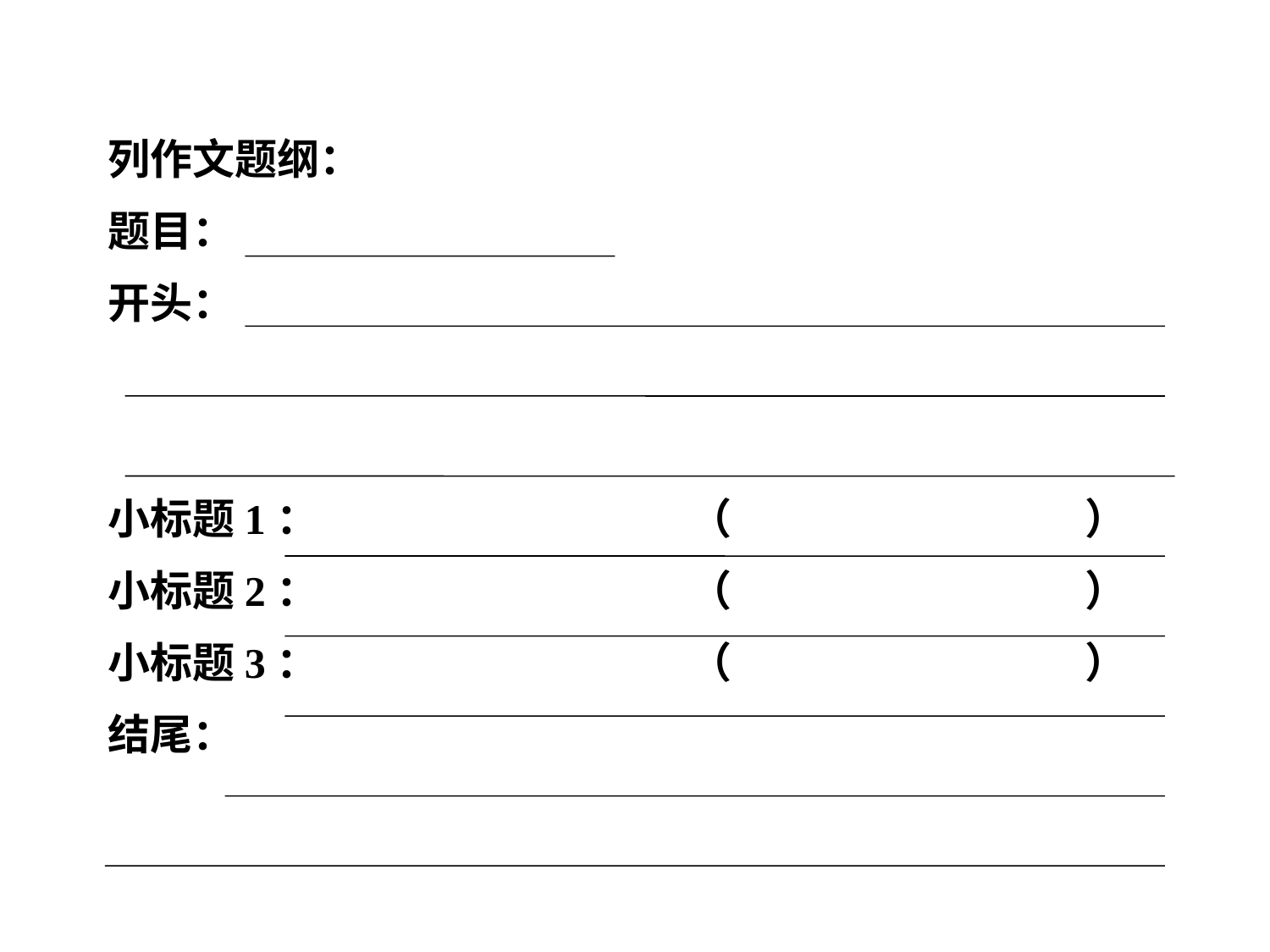

列作文题纲：
题目：
开头：

小标题1：                                       （                                     ）
小标题2：                                       （                                     ）
小标题3：                                       （                                     ）
结尾：